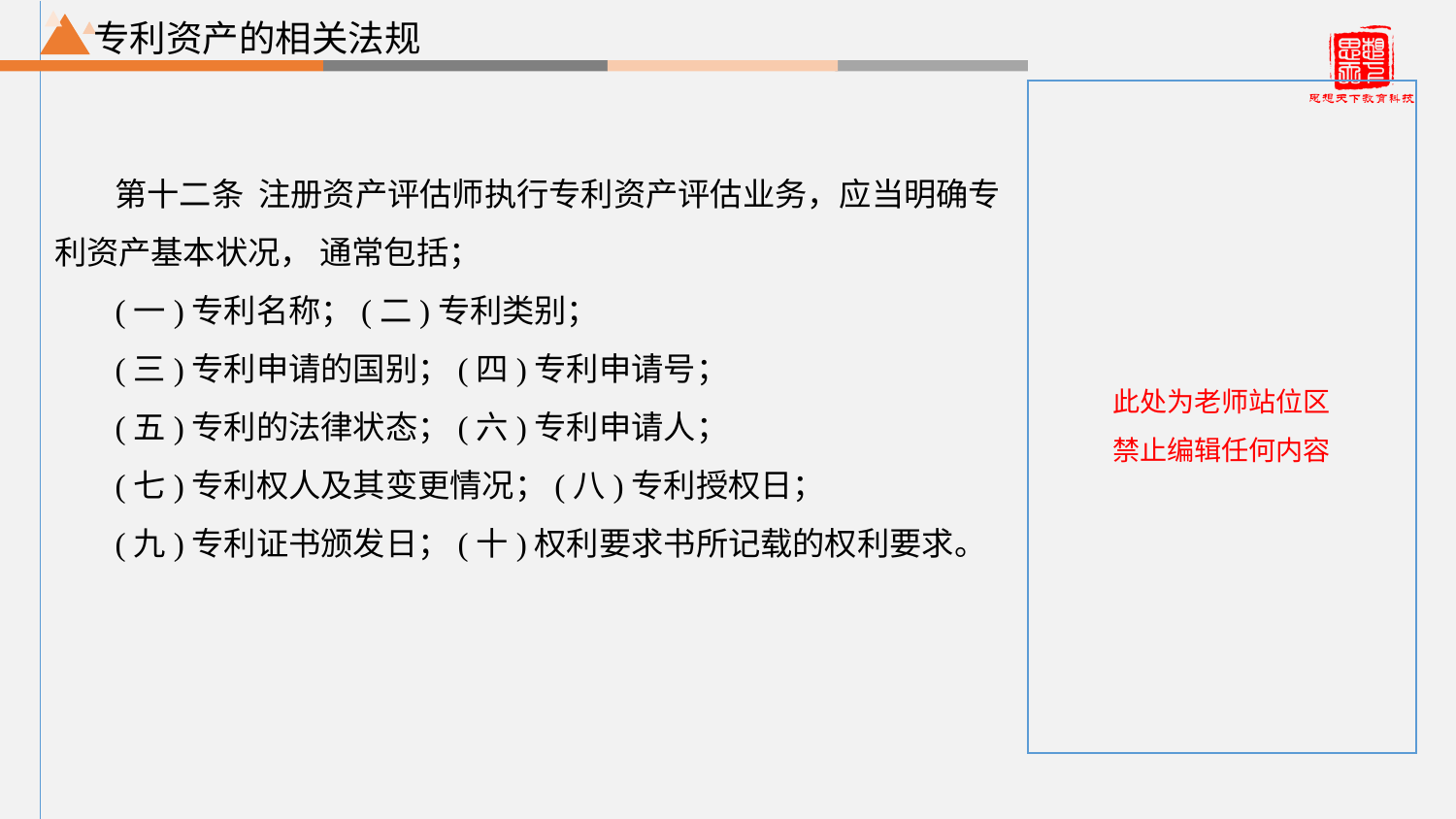

专利资产的相关法规
第十二条  注册资产评估师执行专利资产评估业务，应当明确专利资产基本状况， 通常包括；
(一)专利名称；(二)专利类别；
(三)专利申请的国别；(四)专利申请号；
(五)专利的法律状态；(六)专利申请人；
(七)专利权人及其变更情况；(八)专利授权日；
(九)专利证书颁发日；(十)权利要求书所记载的权利要求。
73